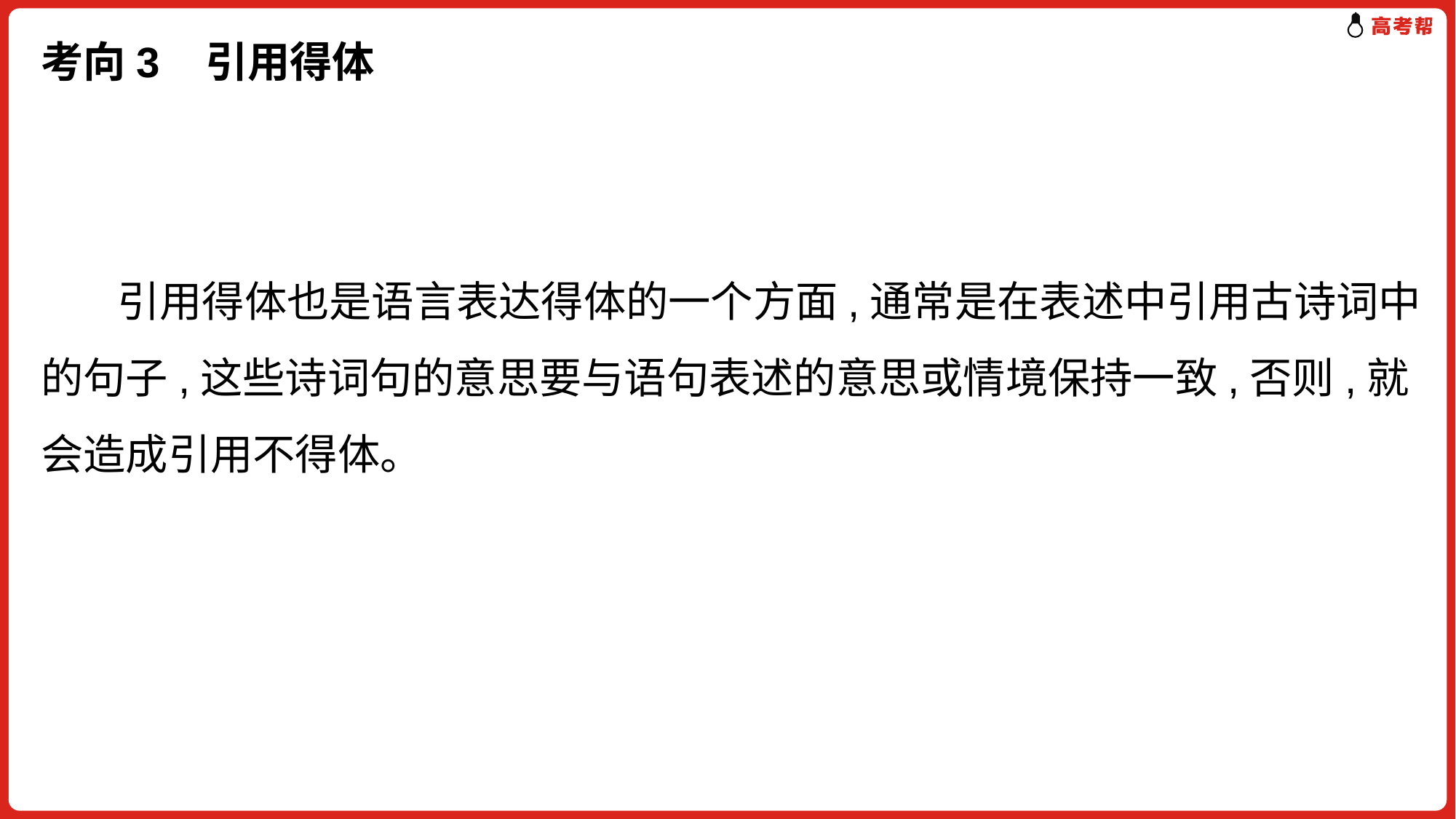

# 考向3   引用得体
       引用得体也是语言表达得体的一个方面,通常是在表述中引用古诗词中的句子,这些诗词句的意思要与语句表述的意思或情境保持一致,否则,就会造成引用不得体。